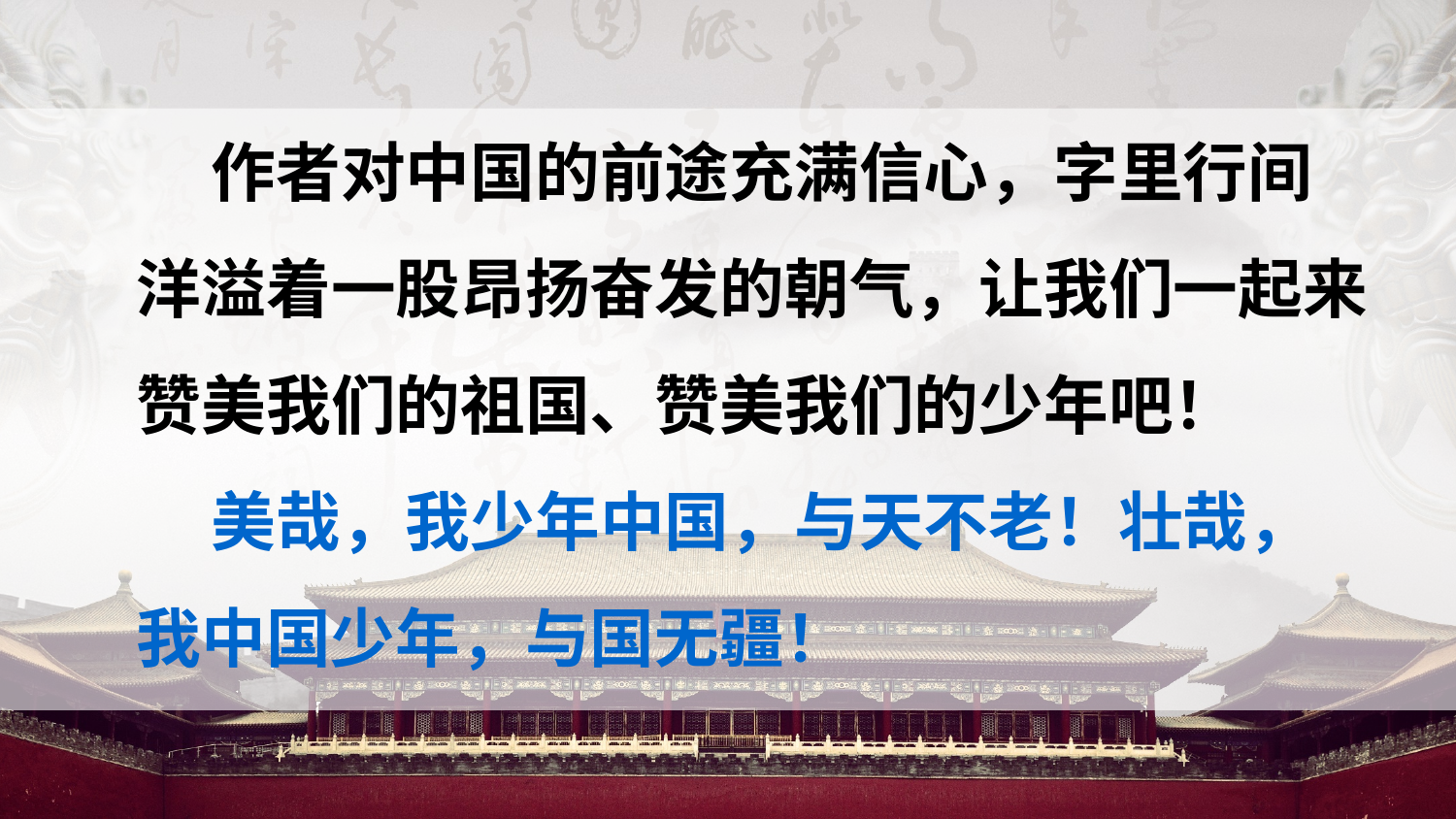

作者对中国的前途充满信心，字里行间洋溢着一股昂扬奋发的朝气，让我们一起来赞美我们的祖国、赞美我们的少年吧！
    美哉，我少年中国，与天不老！壮哉，我中国少年，与国无疆！